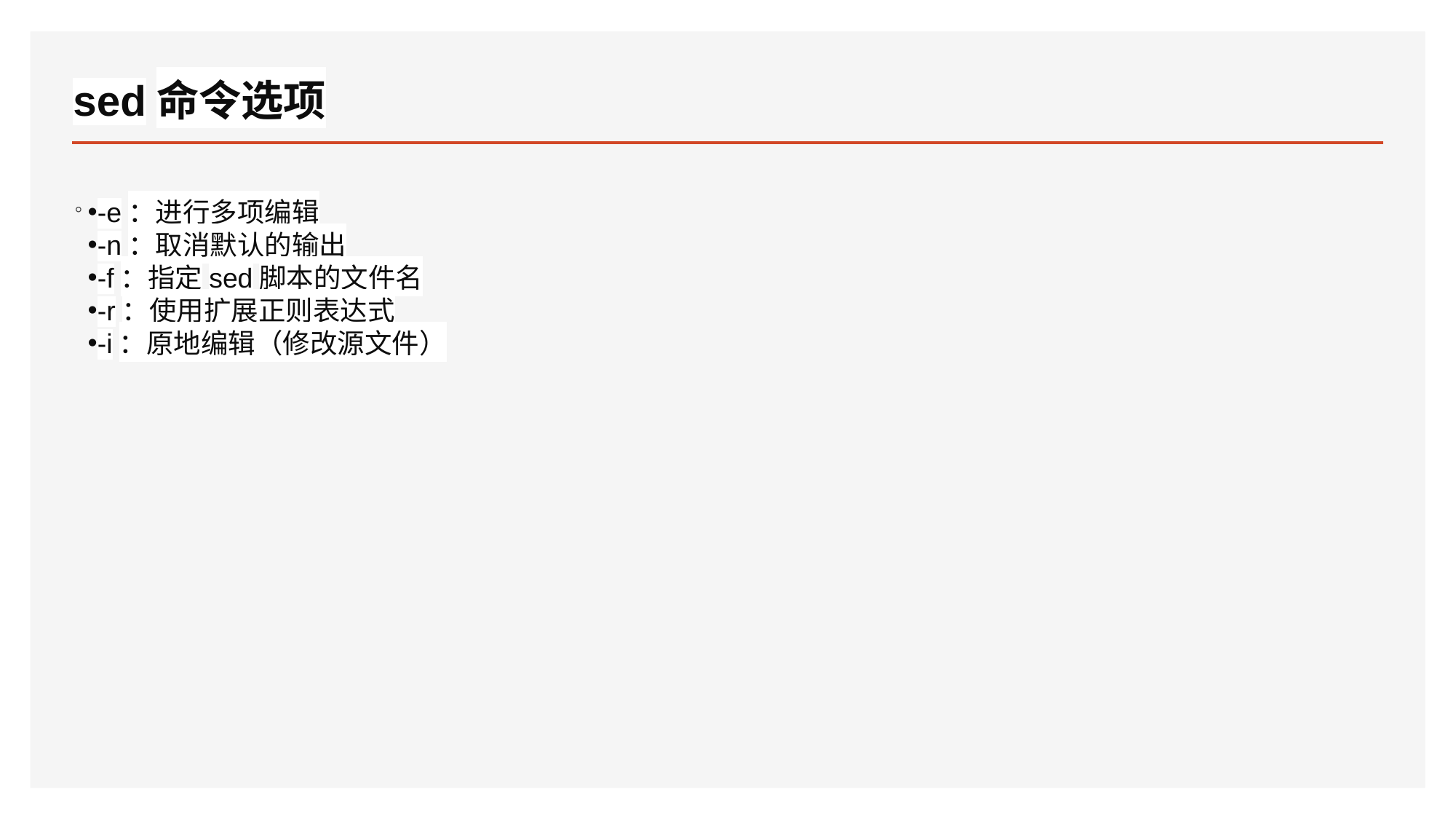

# sed命令选项
。
-e：进行多项编辑
-n：取消默认的输出
-f：指定sed脚本的文件名
-r：使用扩展正则表达式
-i：原地编辑（修改源文件）